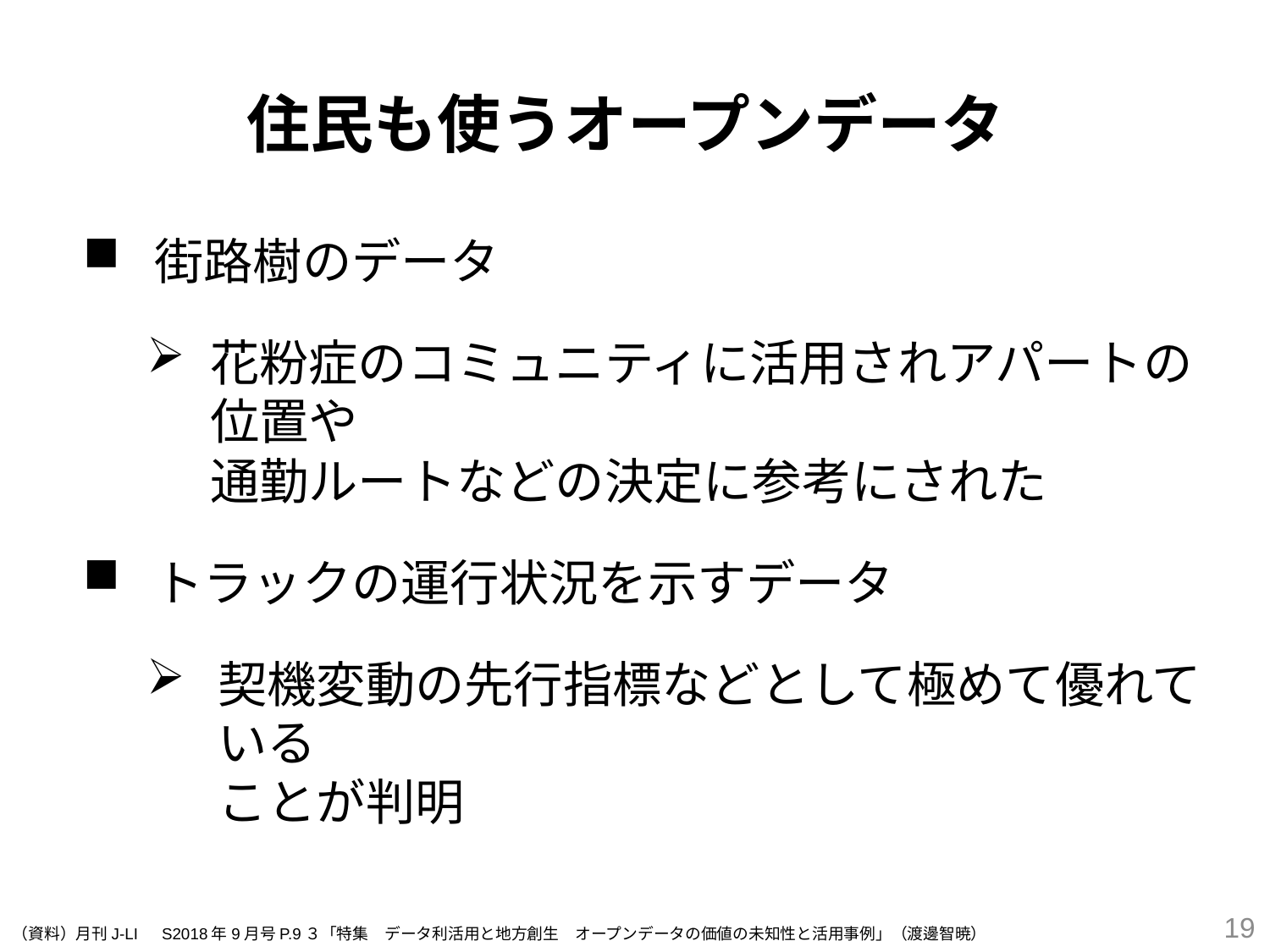

住民も使うオープンデータ
街路樹のデータ
花粉症のコミュニティに活用されアパートの位置や
通勤ルートなどの決定に参考にされた
トラックの運行状況を示すデータ
契機変動の先行指標などとして極めて優れている
ことが判明
19
（資料）月刊J-LI　S2018年9月号P.9３「特集　データ利活用と地方創生　オープンデータの価値の未知性と活用事例」（渡邊智暁）